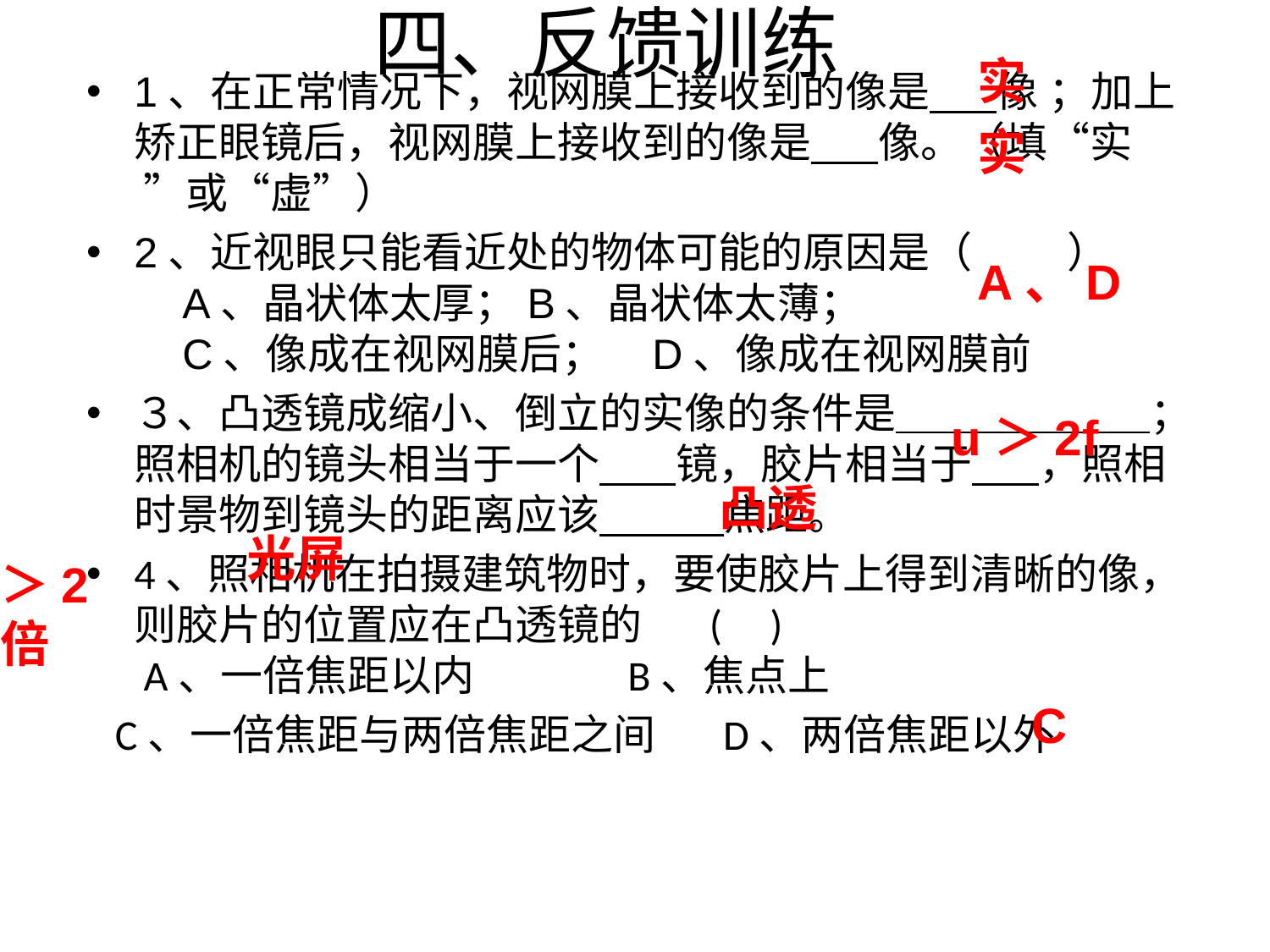

# 四、反馈训练
实
1、在正常情况下，视网膜上接收到的像是       像 ；加上矫正眼镜后，视网膜上接收到的像是       像。（填“实 ”或“虚”）
2、近视眼只能看近处的物体可能的原因是（          ）
    A、晶状体太厚；B、晶状体太薄；
    C、像成在视网膜后；    D、像成在视网膜前
３、凸透镜成缩小、倒立的实像的条件是＿＿＿＿＿＿；照相机的镜头相当于一个        镜，胶片相当于       ，照相时景物到镜头的距离应该             焦距。
4、照相机在拍摄建筑物时，要使胶片上得到清晰的像，则胶片的位置应在凸透镜的      (     )
 A、一倍焦距以内               B、焦点上
   C、一倍焦距与两倍焦距之间      D、两倍焦距以外

实
A、D
u＞2f
凸透
光屏
＞2倍
  C